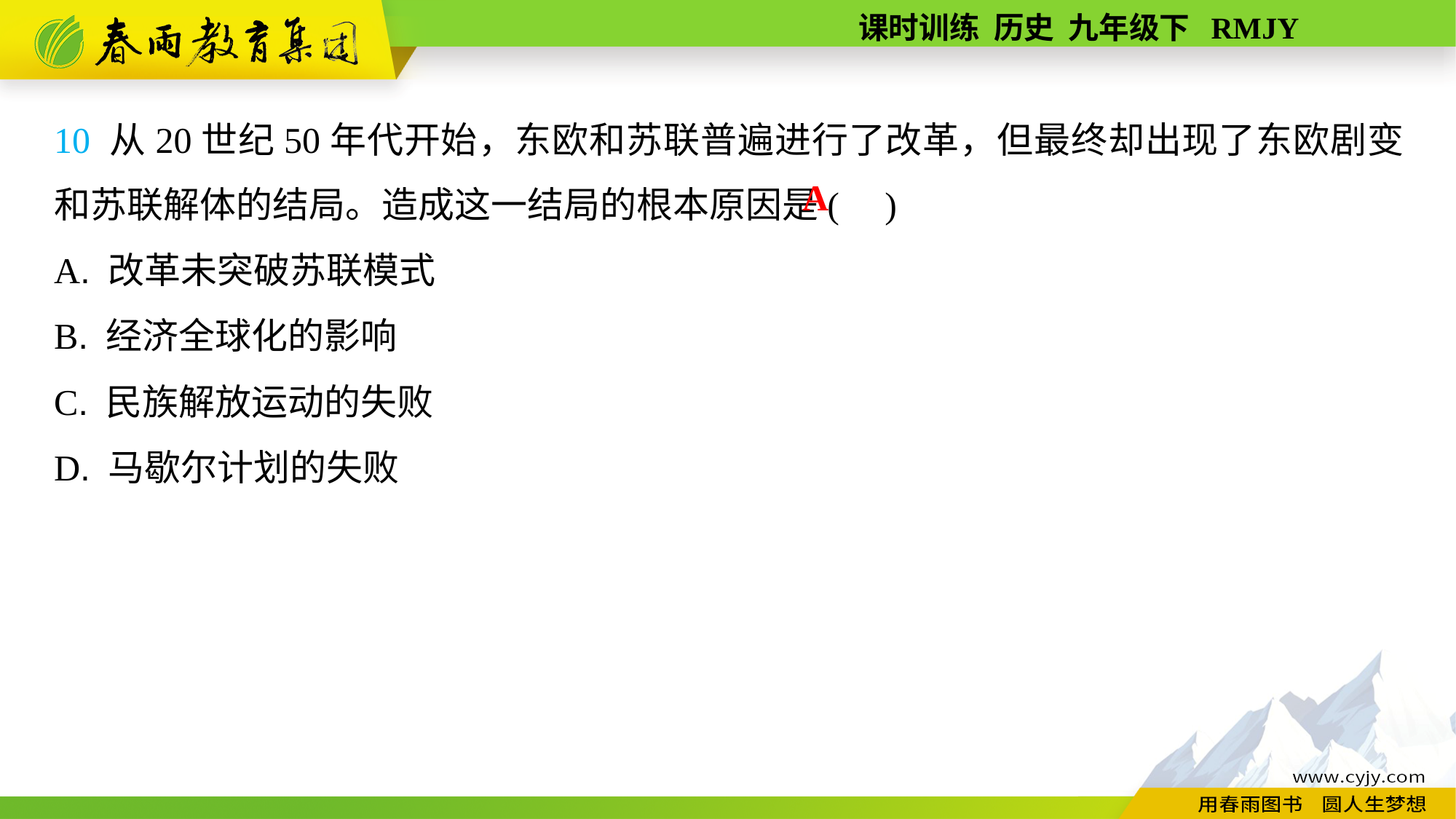

10 从20世纪50年代开始，东欧和苏联普遍进行了改革，但最终却出现了东欧剧变和苏联解体的结局。造成这一结局的根本原因是(     )
A. 改革未突破苏联模式
B. 经济全球化的影响
C. 民族解放运动的失败
D. 马歇尔计划的失败
A